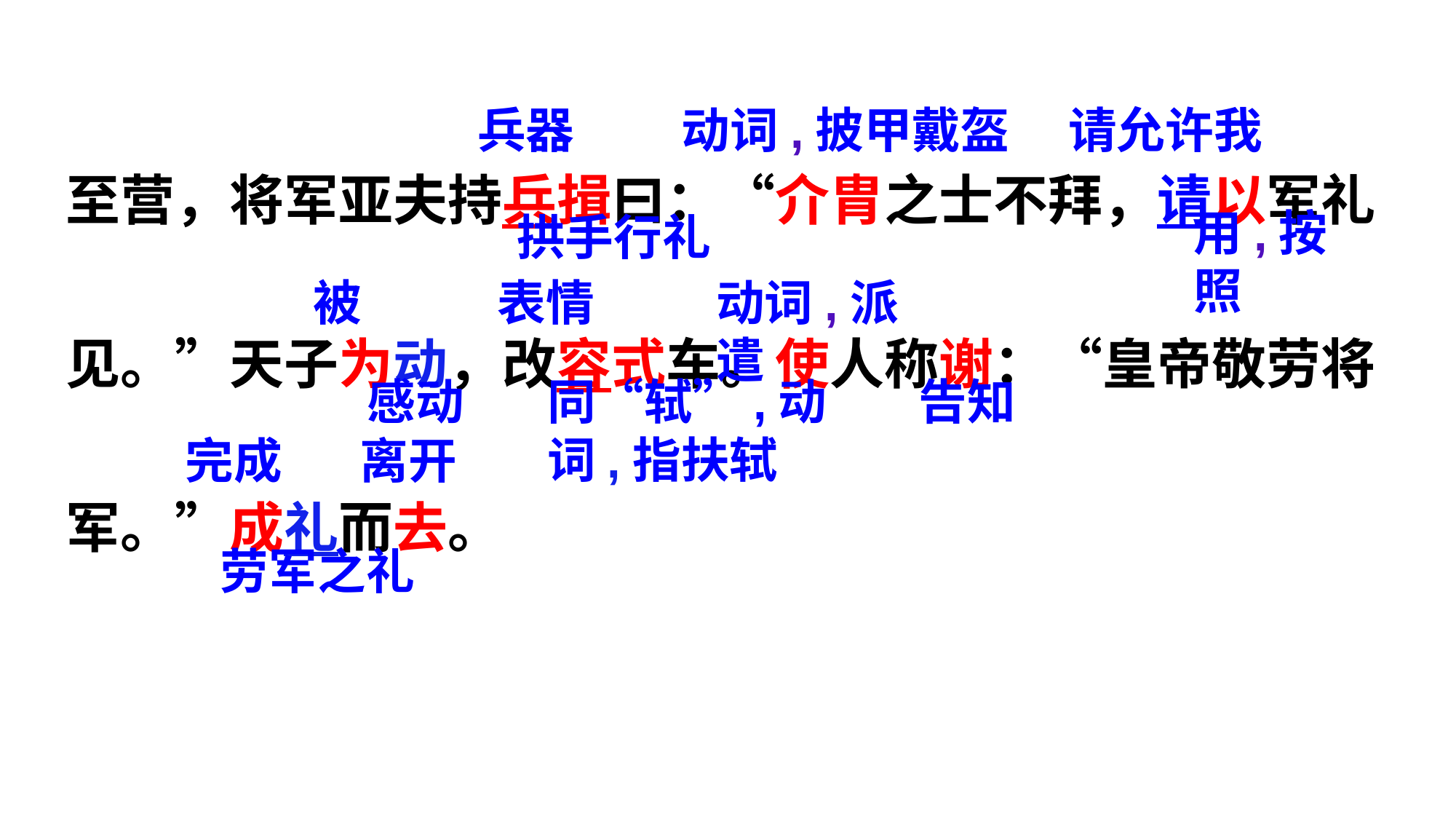

至营，将军亚夫持兵揖曰：“介胄之士不拜，请以军礼见。”天子为动，改容式车。使人称谢：“皇帝敬劳将军。”成礼而去。
兵器
动词,披甲戴盔
请允许我
用,按照
拱手行礼
被
表情
动词,派遣
感动
同“轼”,动词,指扶轼
告知
完成
离开
劳军之礼